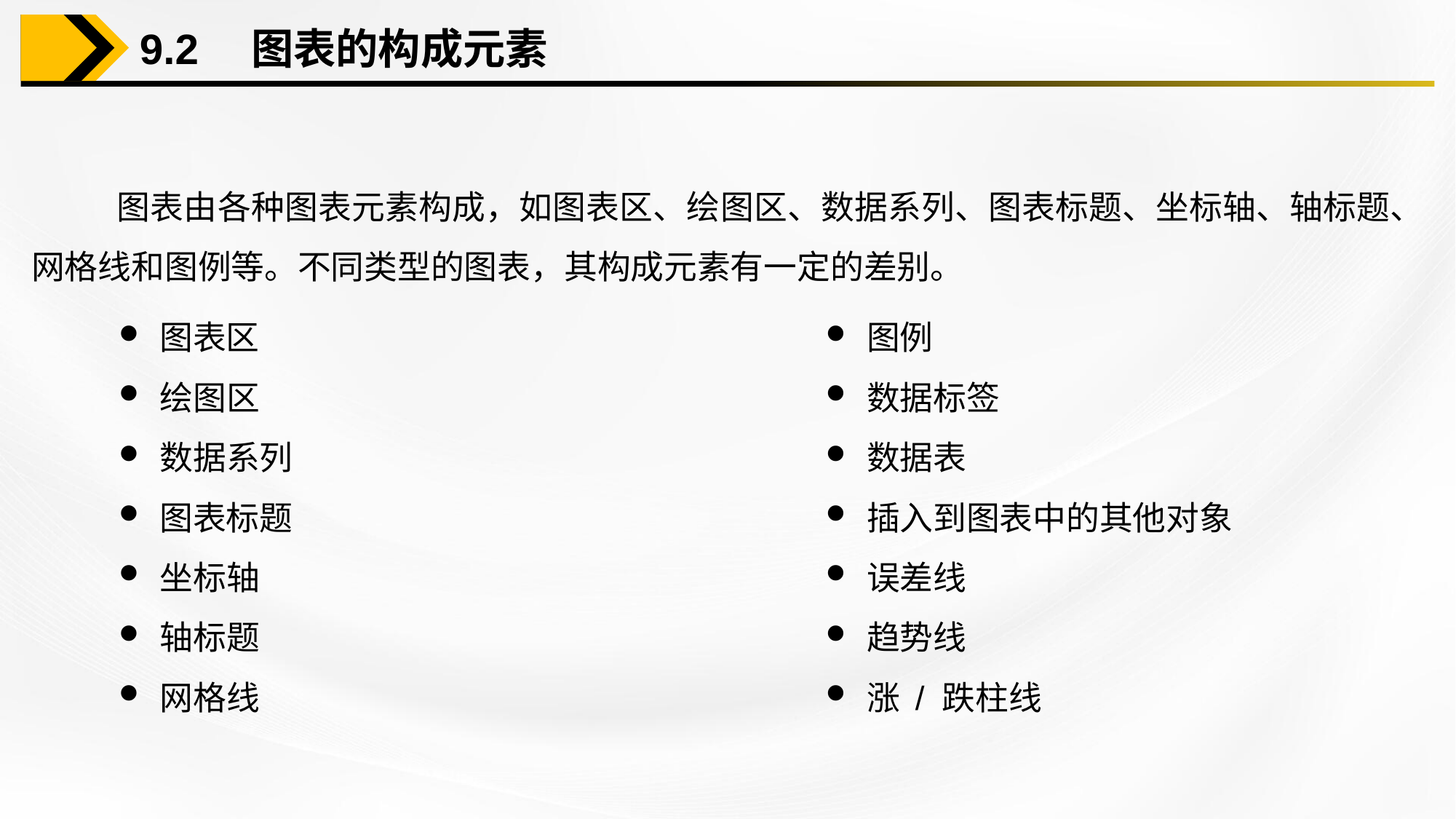

9.2　图表的构成元素
图表由各种图表元素构成，如图表区、绘图区、数据系列、图表标题、坐标轴、轴标题、网格线和图例等。不同类型的图表，其构成元素有一定的差别。
图表区
绘图区
数据系列
图表标题
坐标轴
轴标题
网格线
图例
数据标签
数据表
插入到图表中的其他对象
误差线
趋势线
涨 / 跌柱线